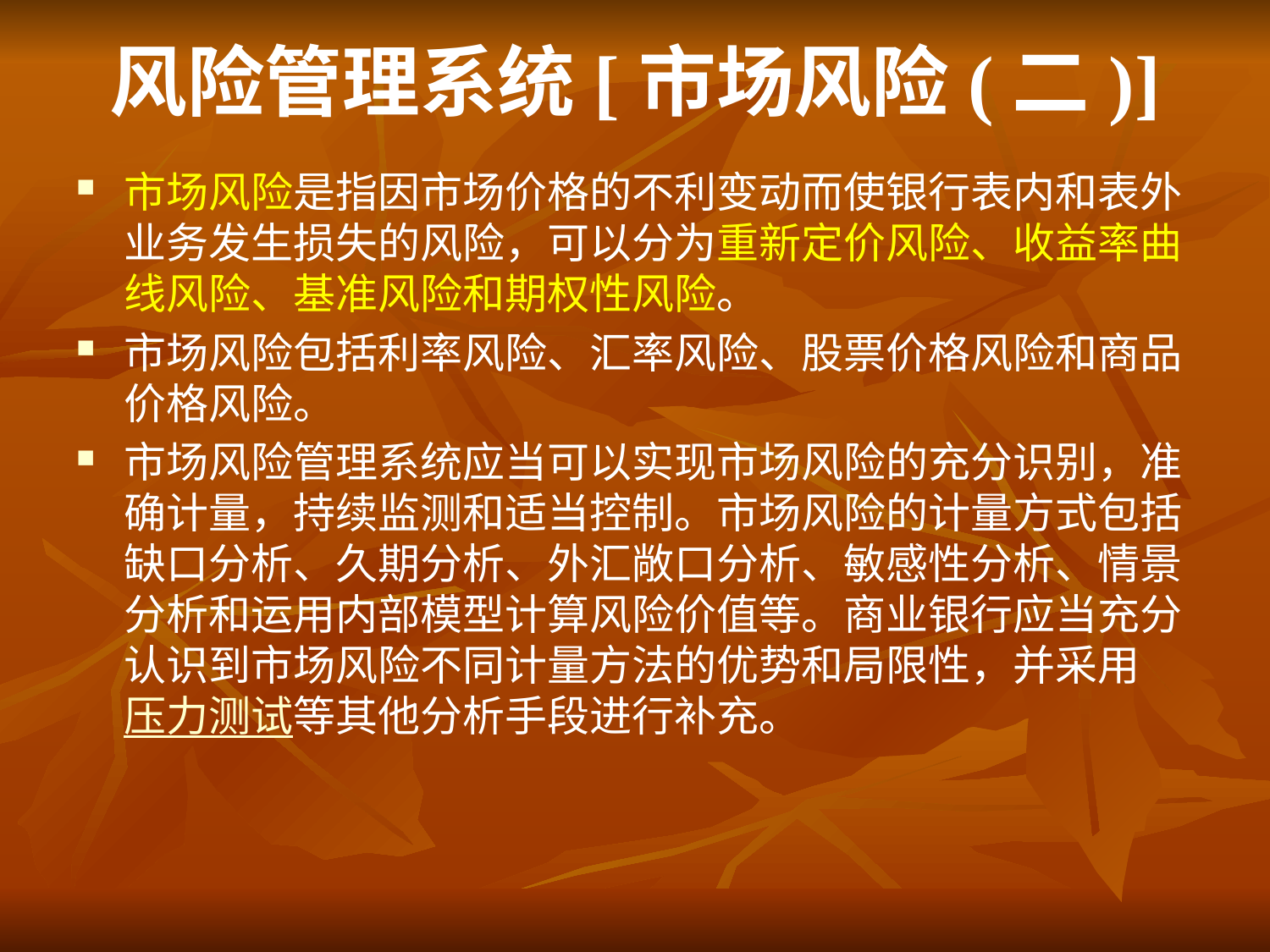

# 风险管理系统[市场风险(二)]
市场风险是指因市场价格的不利变动而使银行表内和表外业务发生损失的风险，可以分为重新定价风险、收益率曲线风险、基准风险和期权性风险。
市场风险包括利率风险、汇率风险、股票价格风险和商品价格风险。
市场风险管理系统应当可以实现市场风险的充分识别，准确计量，持续监测和适当控制。市场风险的计量方式包括缺口分析、久期分析、外汇敞口分析、敏感性分析、情景分析和运用内部模型计算风险价值等。商业银行应当充分认识到市场风险不同计量方法的优势和局限性，并采用压力测试等其他分析手段进行补充。